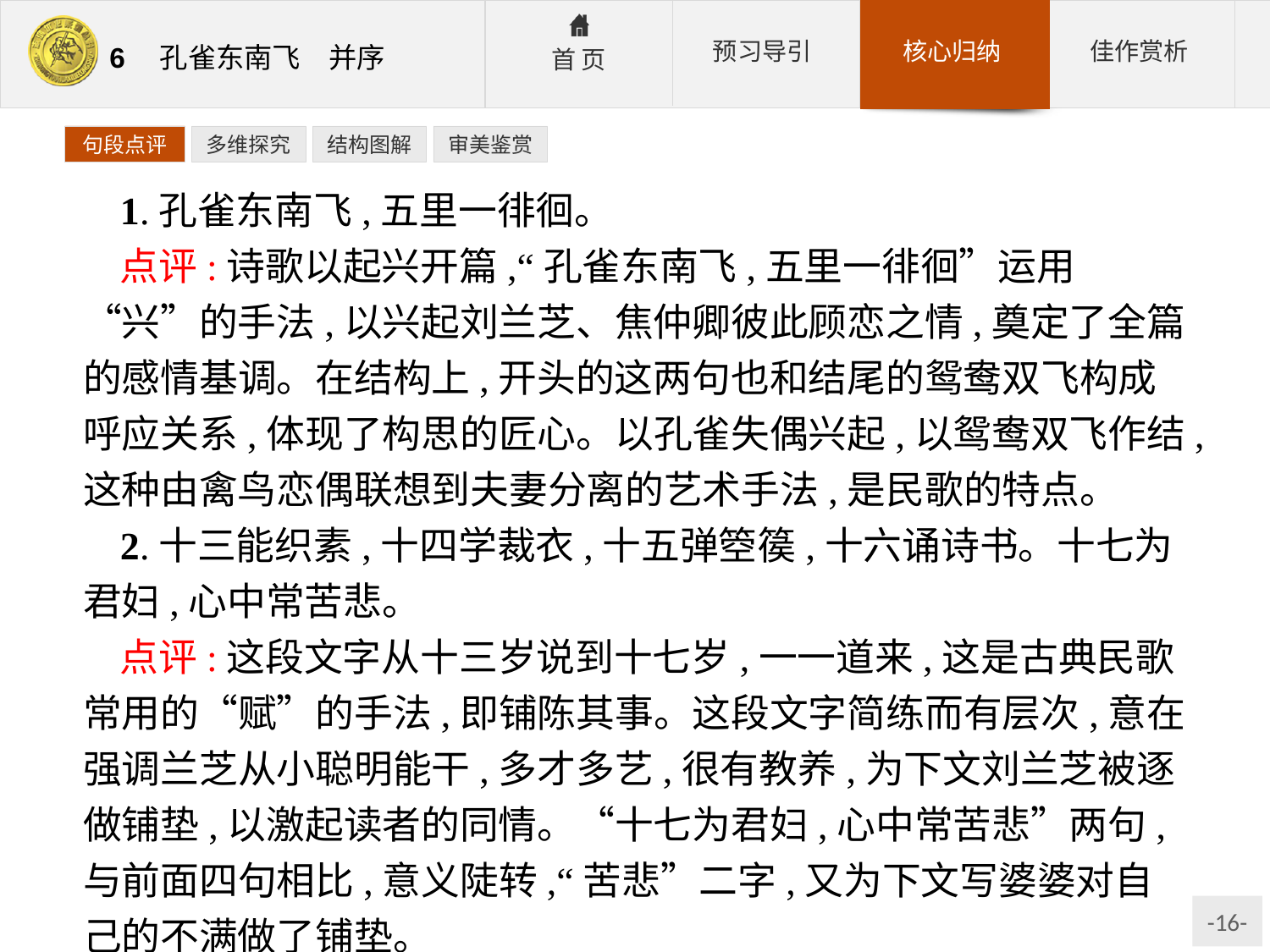

句段点评
多维探究
结构图解
审美鉴赏
1.孔雀东南飞,五里一徘徊。
点评:诗歌以起兴开篇,“孔雀东南飞,五里一徘徊”运用“兴”的手法,以兴起刘兰芝、焦仲卿彼此顾恋之情,奠定了全篇的感情基调。在结构上,开头的这两句也和结尾的鸳鸯双飞构成呼应关系,体现了构思的匠心。以孔雀失偶兴起,以鸳鸯双飞作结,这种由禽鸟恋偶联想到夫妻分离的艺术手法,是民歌的特点。
2.十三能织素,十四学裁衣,十五弹箜篌,十六诵诗书。十七为君妇,心中常苦悲。
点评:这段文字从十三岁说到十七岁,一一道来,这是古典民歌常用的“赋”的手法,即铺陈其事。这段文字简练而有层次,意在强调兰芝从小聪明能干,多才多艺,很有教养,为下文刘兰芝被逐做铺垫,以激起读者的同情。“十七为君妇,心中常苦悲”两句,与前面四句相比,意义陡转,“苦悲”二字,又为下文写婆婆对自己的不满做了铺垫。